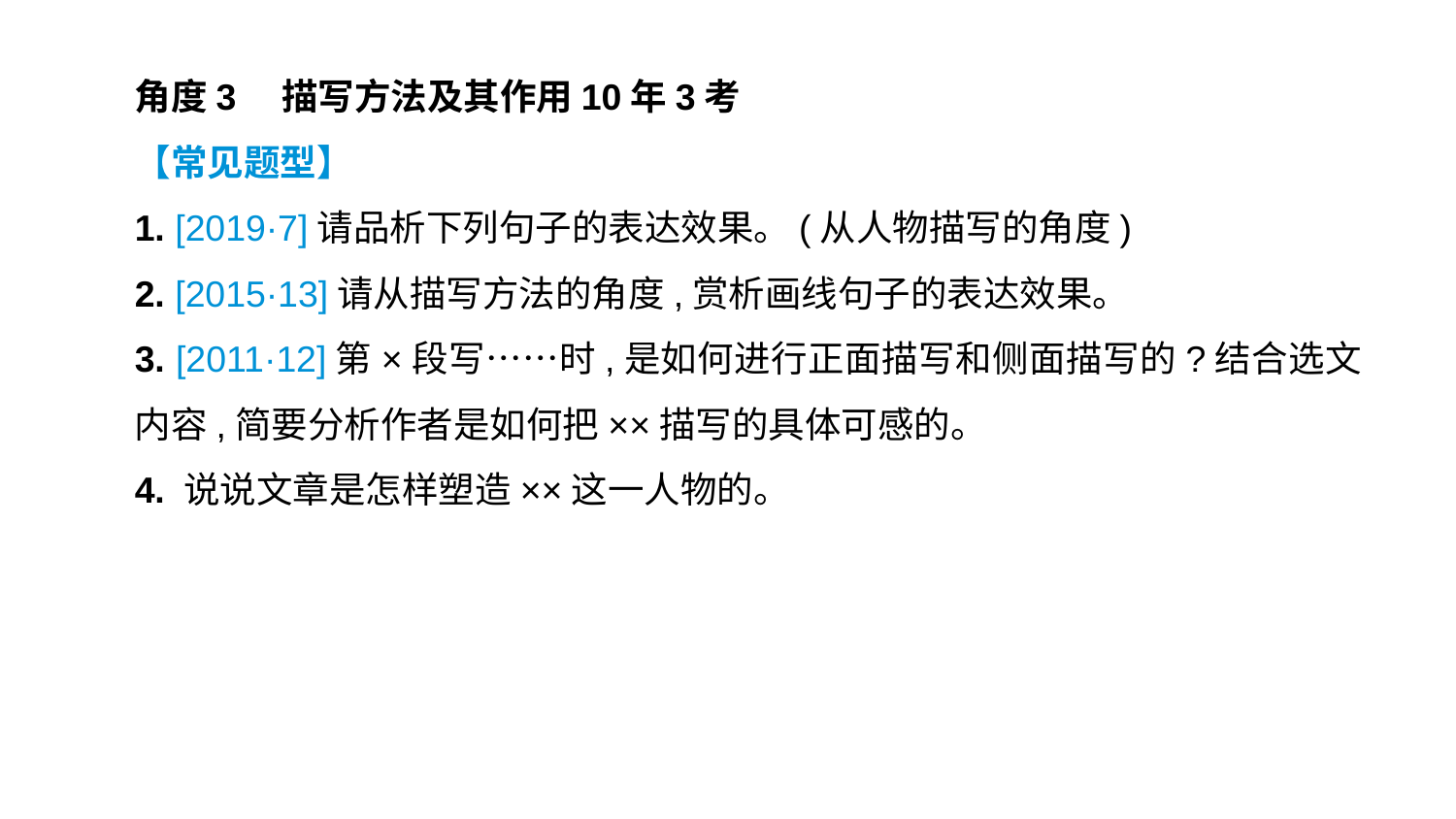

角度3　描写方法及其作用10年3考
【常见题型】
1. [2019·7]请品析下列句子的表达效果。(从人物描写的角度)
2. [2015·13]请从描写方法的角度,赏析画线句子的表达效果。
3. [2011·12]第×段写……时,是如何进行正面描写和侧面描写的?结合选文内容,简要分析作者是如何把××描写的具体可感的。
4. 说说文章是怎样塑造××这一人物的。